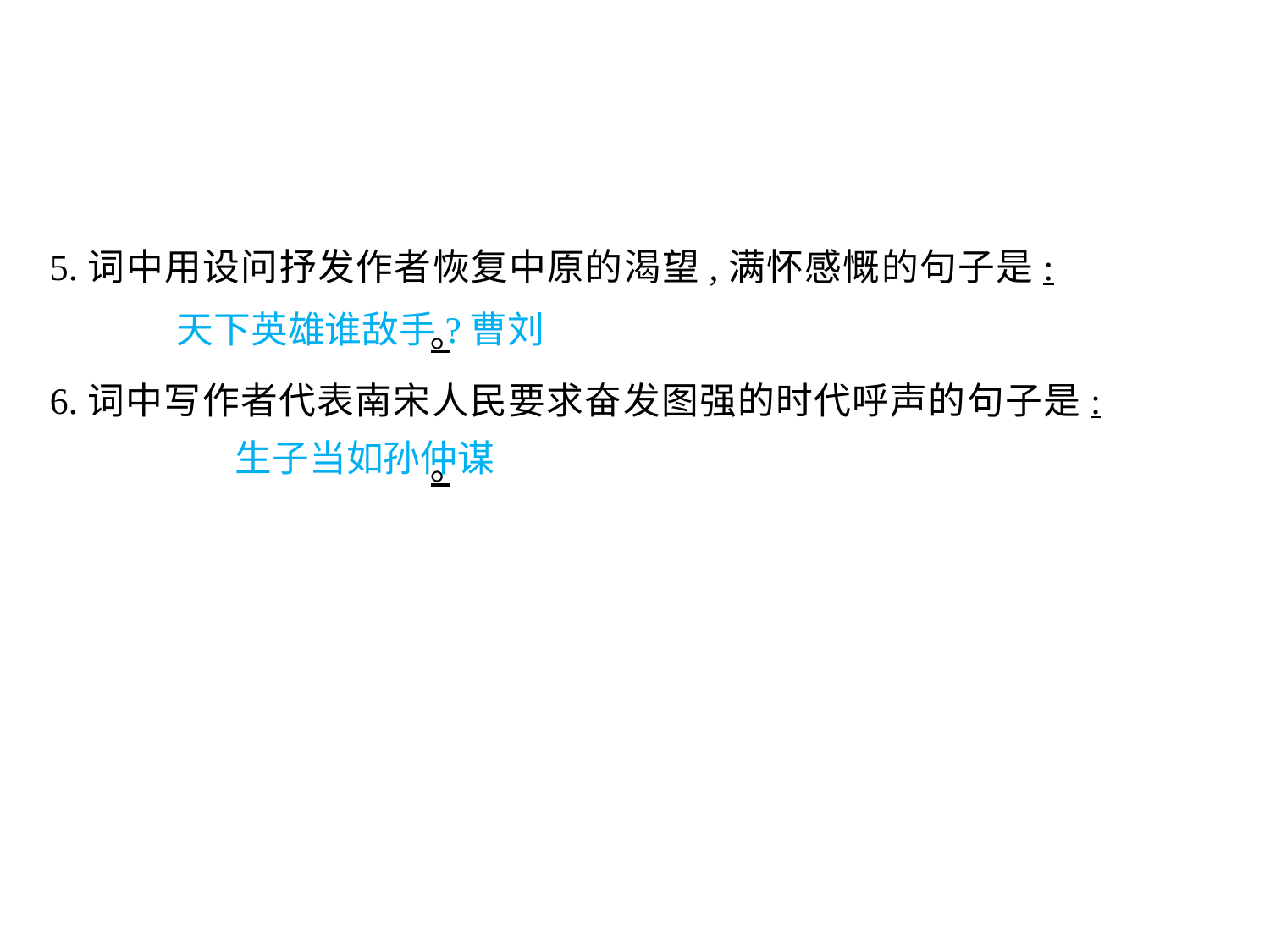

天下英雄谁敌手?曹刘
5.词中用设问抒发作者恢复中原的渴望,满怀感慨的句子是:					｡
6.词中写作者代表南宋人民要求奋发图强的时代呼声的句子是:				｡
										      生子当如孙仲谋